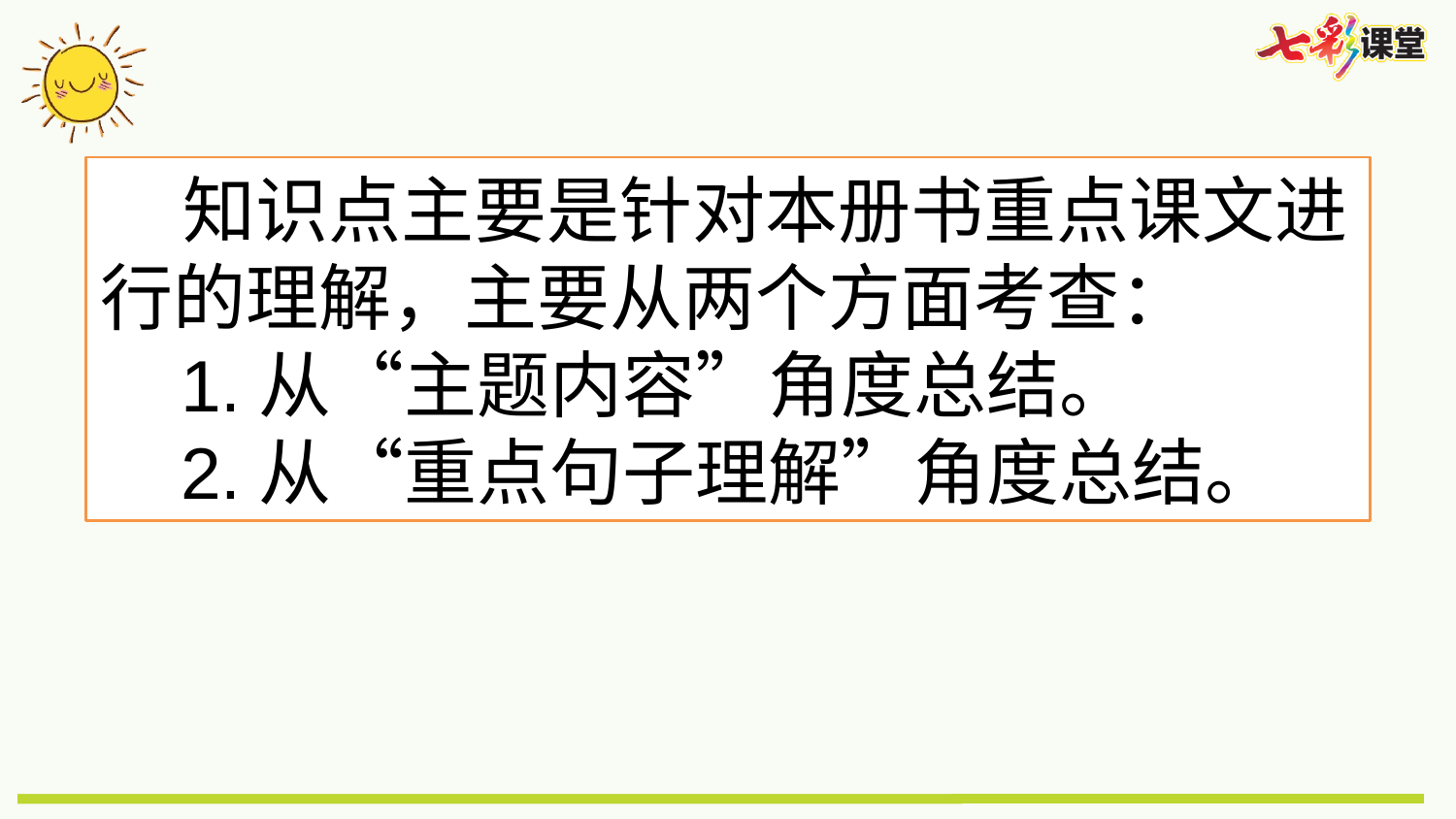

知识点主要是针对本册书重点课文进行的理解，主要从两个方面考查：
    1.从“主题内容”角度总结。
    2.从“重点句子理解”角度总结。